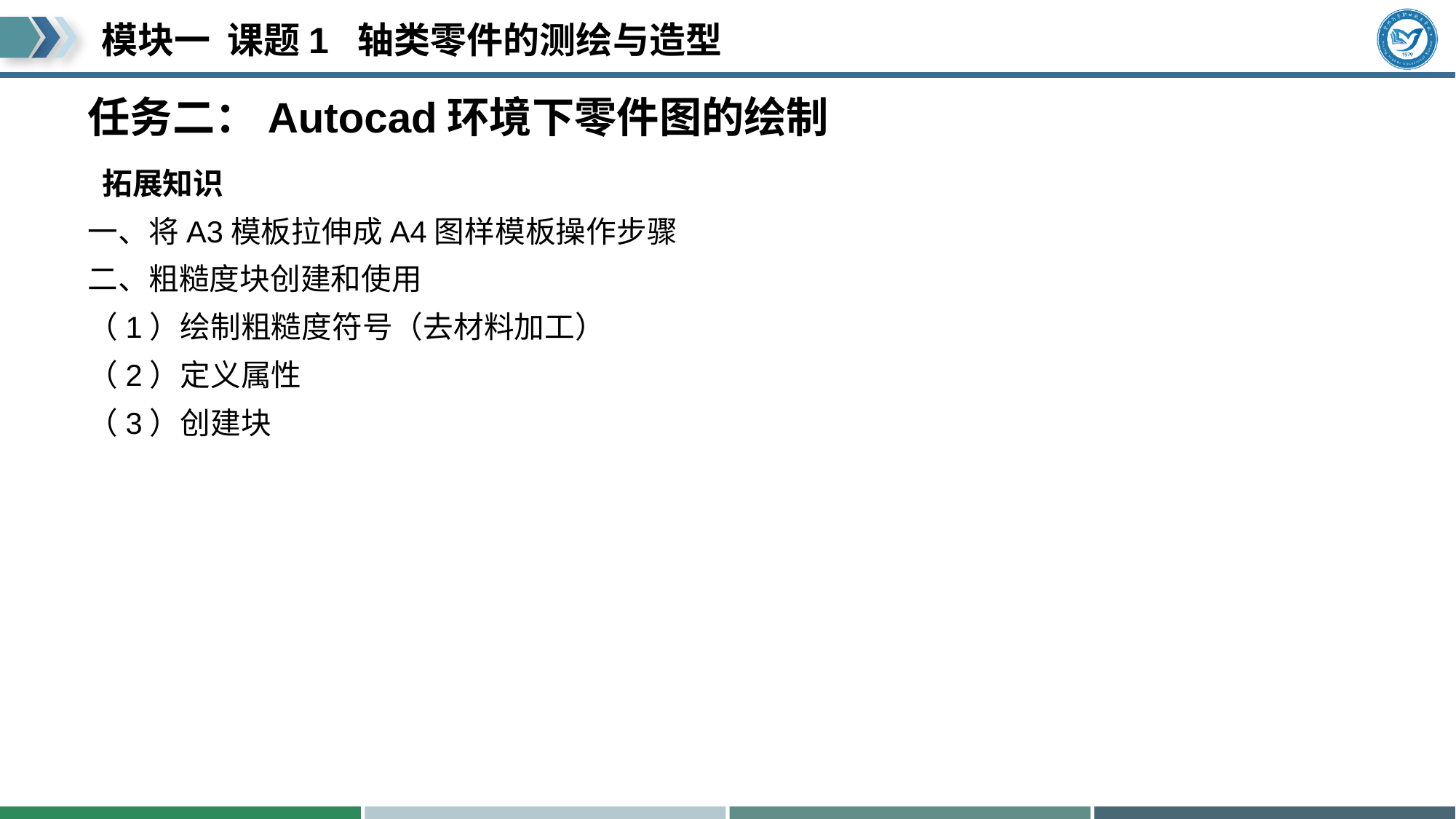

# 任务二：Autocad环境下零件图的绘制
 拓展知识
一、将A3模板拉伸成A4图样模板操作步骤
二、粗糙度块创建和使用
（1）绘制粗糙度符号（去材料加工）
（2）定义属性
（3）创建块